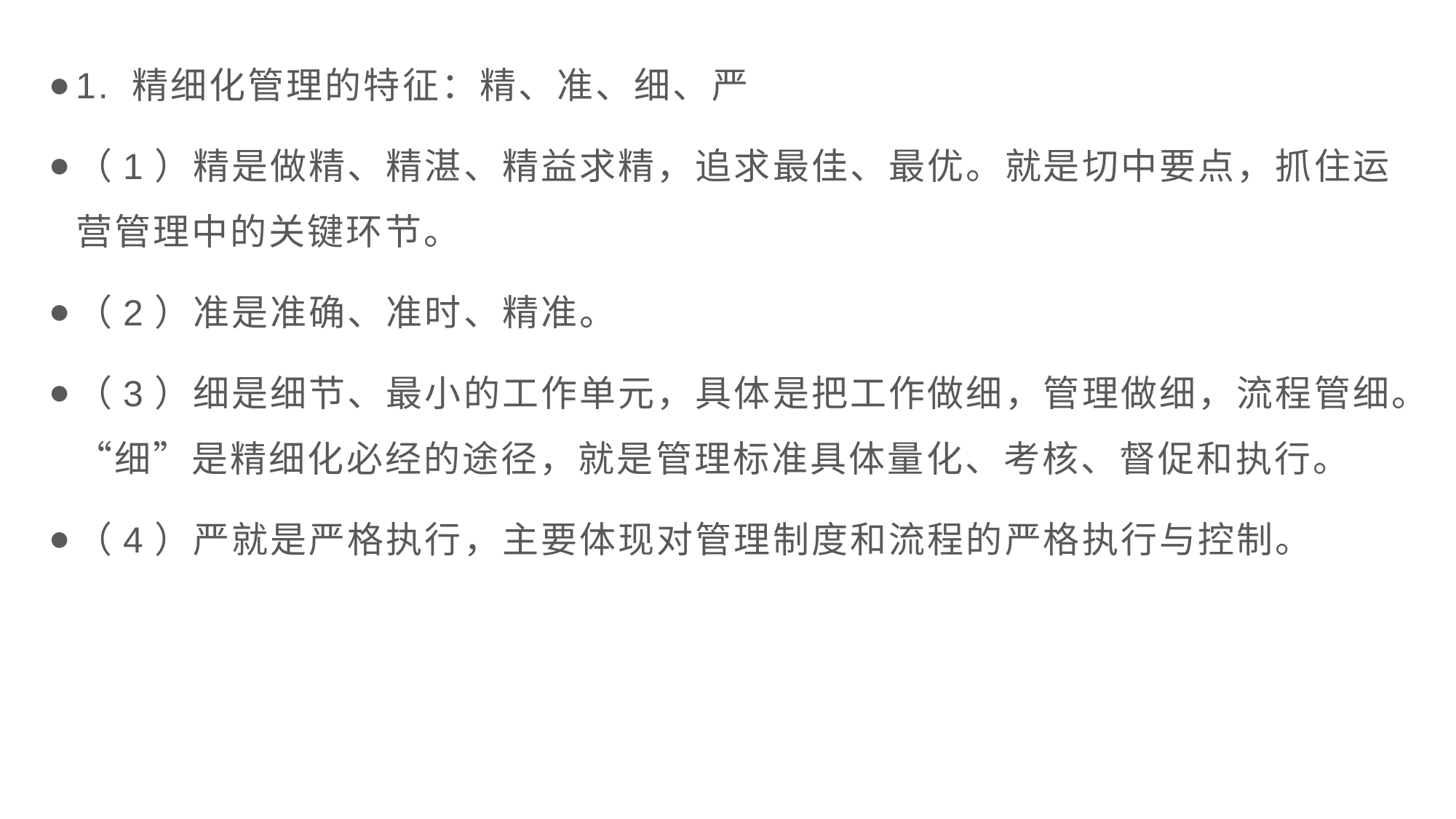

1. 精细化管理的特征：精、准、细、严
（1）精是做精、精湛、精益求精，追求最佳、最优。就是切中要点，抓住运营管理中的关键环节。
（2）准是准确、准时、精准。
（3）细是细节、最小的工作单元，具体是把工作做细，管理做细，流程管细。“细”是精细化必经的途径，就是管理标准具体量化、考核、督促和执行。
（4）严就是严格执行，主要体现对管理制度和流程的严格执行与控制。